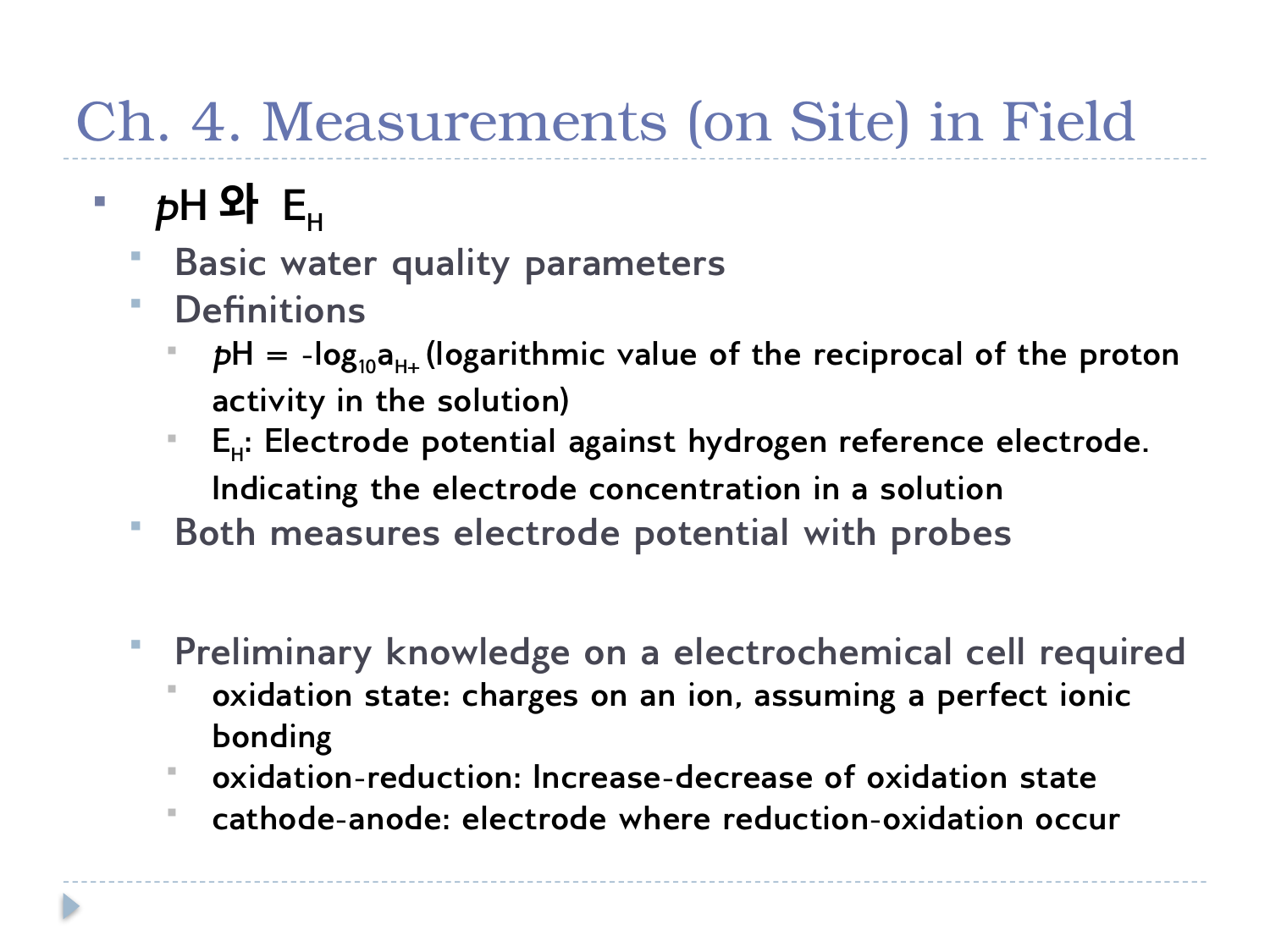

# Ch. 4. Measurements (on Site) in Field
pH와 EH
Basic water quality parameters
Definitions
pH = -log10aH+ (logarithmic value of the reciprocal of the proton activity in the solution)
EH: Electrode potential against hydrogen reference electrode. Indicating the electrode concentration in a solution
Both measures electrode potential with probes

Preliminary knowledge on a electrochemical cell required
oxidation state: charges on an ion, assuming a perfect ionic bonding
oxidation-reduction: Increase-decrease of oxidation state
cathode-anode: electrode where reduction-oxidation occur